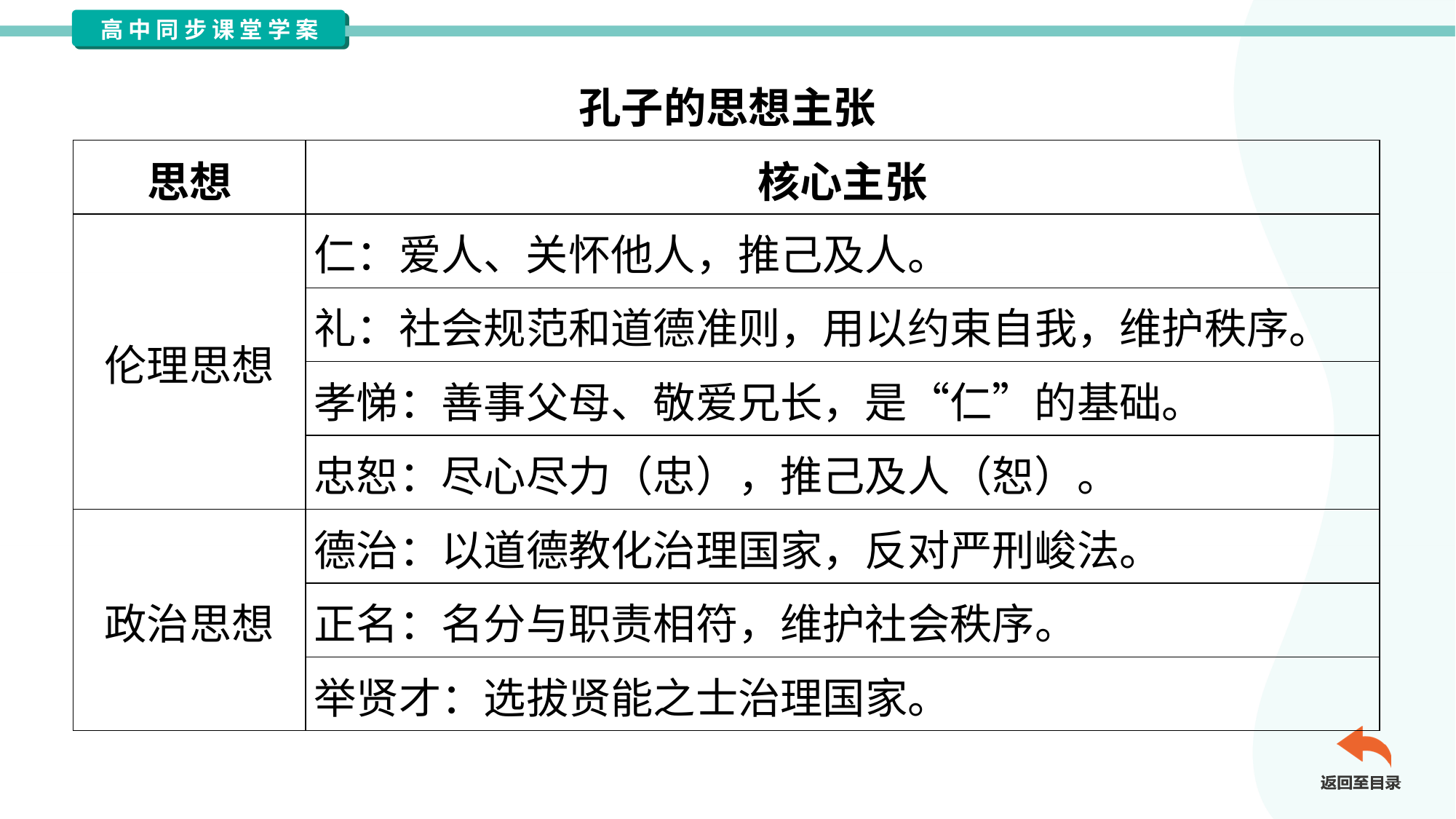

孔子的思想主张
| 思想 | 核心主张 |
| --- | --- |
| 伦理思想 | 仁：爱人、关怀他人，推己及人。 |
|  | 礼：社会规范和道德准则，用以约束自我，维护秩序。 |
|  | 孝悌：善事父母、敬爱兄长，是“仁”的基础。 |
|  | 忠恕：尽心尽力（忠），推己及人（恕）。 |
| 政治思想 | 德治：以道德教化治理国家，反对严刑峻法。 |
|  | 正名：名分与职责相符，维护社会秩序。 |
|  | 举贤才：选拔贤能之士治理国家。 |